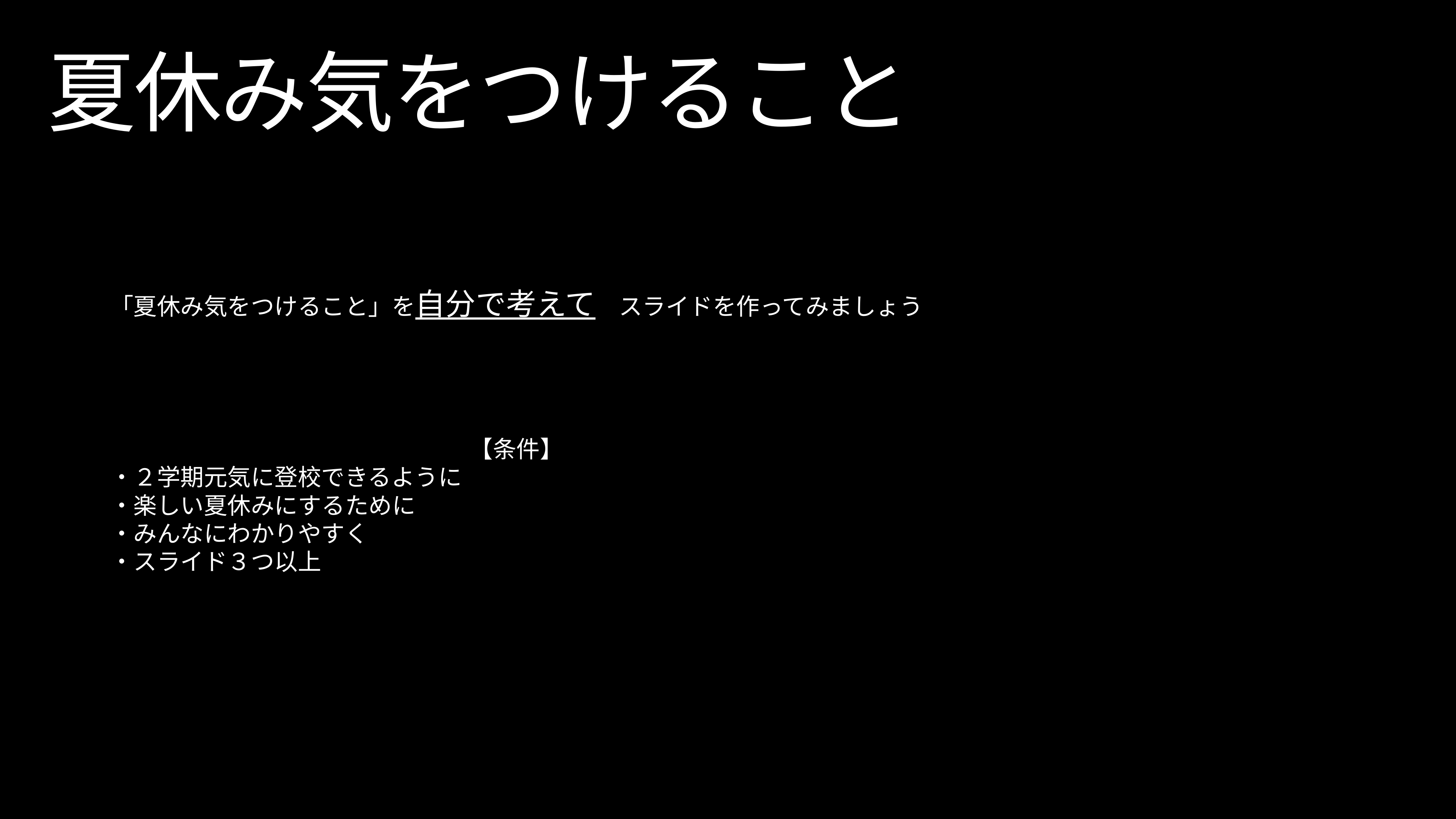

# 夏休み気をつけること
「夏休み気をつけること」を自分で考えて　スライドを作ってみましょう

【条件】
・２学期元気に登校できるように
・楽しい夏休みにするために
・みんなにわかりやすく
・スライド３つ以上